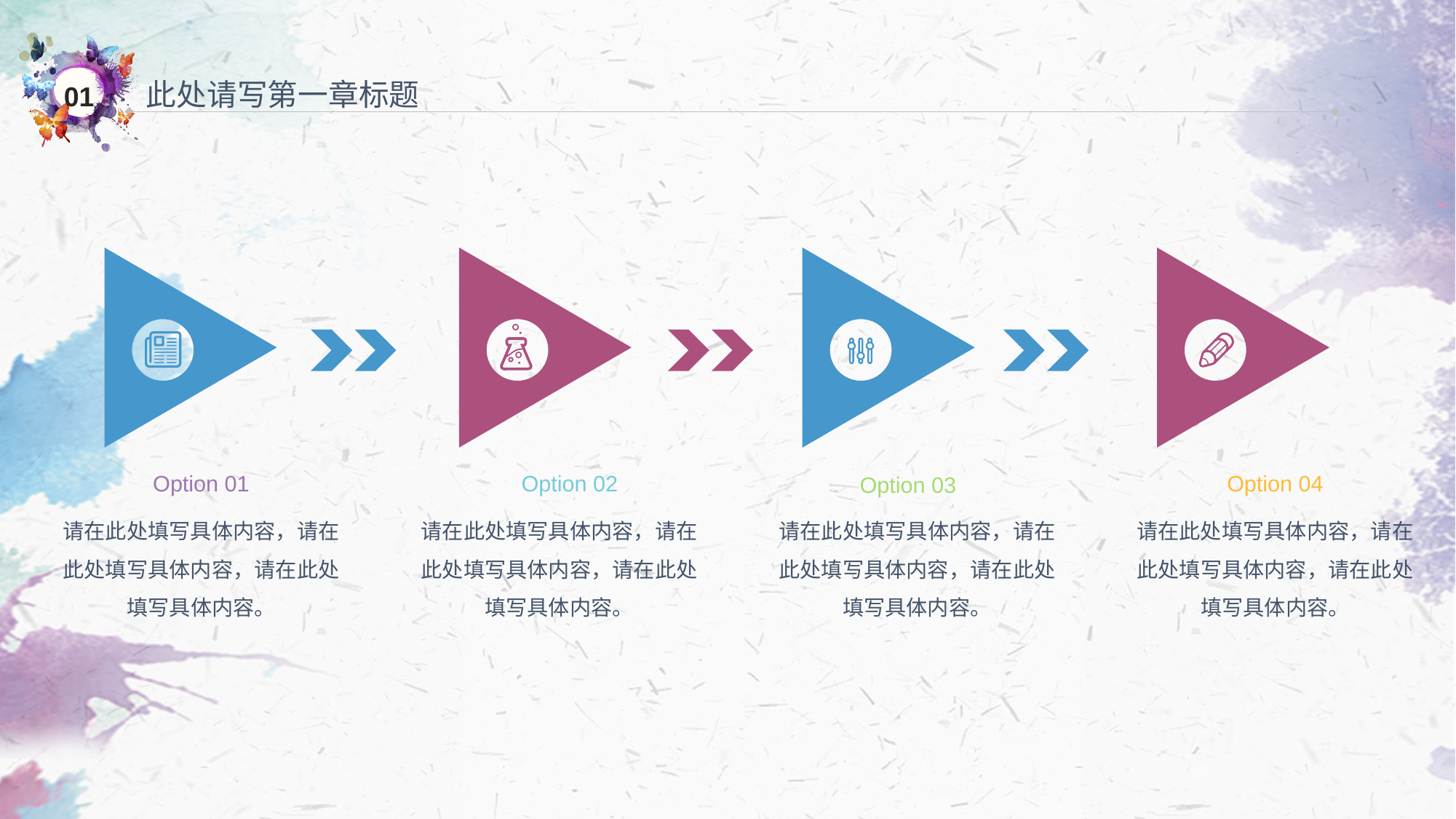

此处请写第一章标题

Option 01
请在此处填写具体内容，请在此处填写具体内容，请在此处填写具体内容。

Option 02
请在此处填写具体内容，请在此处填写具体内容，请在此处填写具体内容。
Option 04
请在此处填写具体内容，请在此处填写具体内容，请在此处填写具体内容。
Option 03
请在此处填写具体内容，请在此处填写具体内容，请在此处填写具体内容。